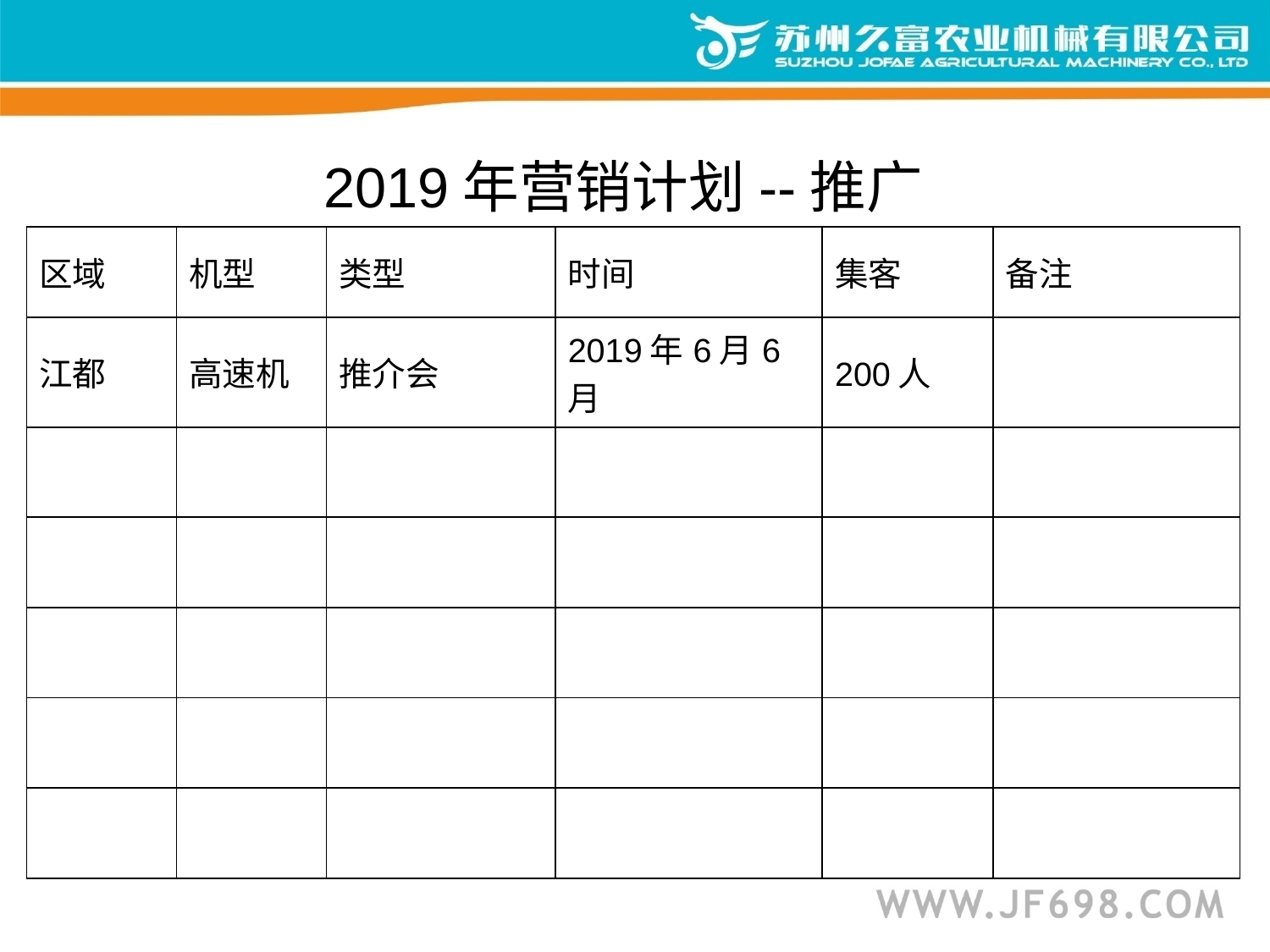

# 2019年营销计划--推广
| 区域 | 机型 | 类型 | 时间 | 集客 | 备注 |
| --- | --- | --- | --- | --- | --- |
| 江都 | 高速机 | 推介会 | 2019年6月6月 | 200人 |  |
|  |  |  |  |  |  |
|  |  |  |  |  |  |
|  |  |  |  |  |  |
|  |  |  |  |  |  |
|  |  |  |  |  |  |